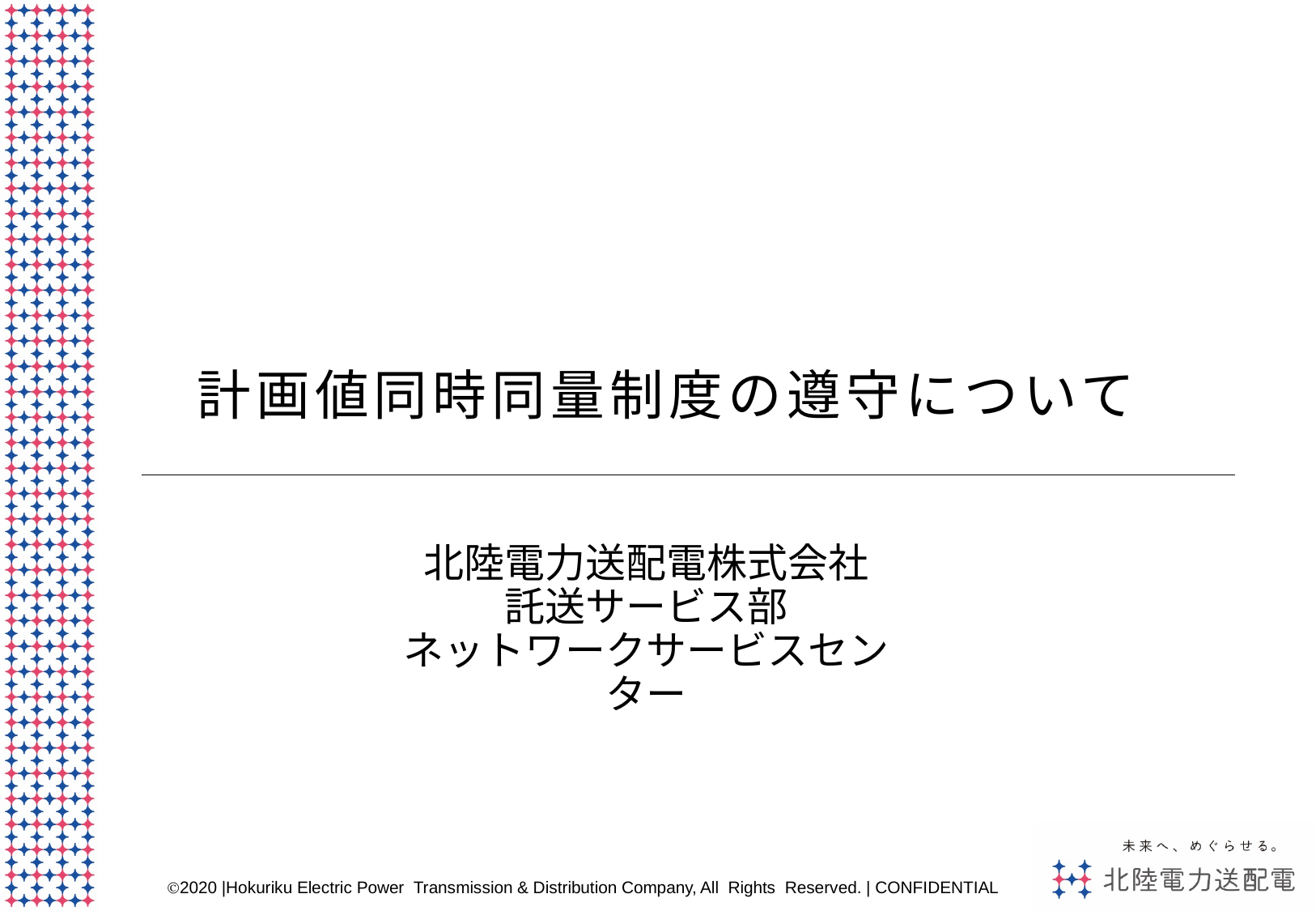

# 計画値同時同量制度の遵守について
北陸電力送配電株式会社
託送サービス部
ネットワークサービスセンター